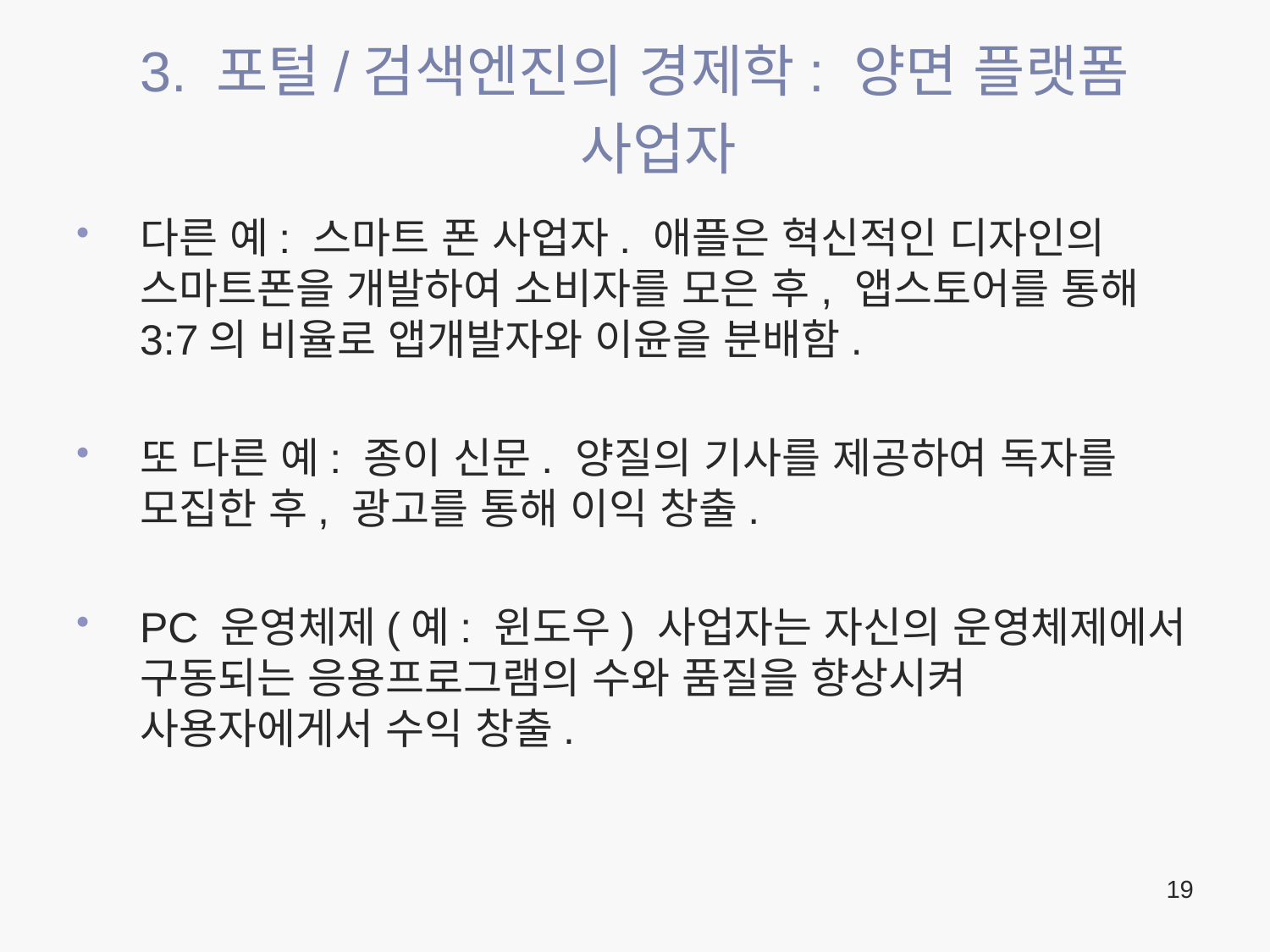

# 3. 포털/검색엔진의 경제학: 양면 플랫폼 사업자
다른 예: 스마트 폰 사업자. 애플은 혁신적인 디자인의 스마트폰을 개발하여 소비자를 모은 후, 앱스토어를 통해 3:7의 비율로 앱개발자와 이윤을 분배함.

또 다른 예: 종이 신문. 양질의 기사를 제공하여 독자를 모집한 후, 광고를 통해 이익 창출.

PC 운영체제(예: 윈도우) 사업자는 자신의 운영체제에서 구동되는 응용프로그램의 수와 품질을 향상시켜 사용자에게서 수익 창출.

19